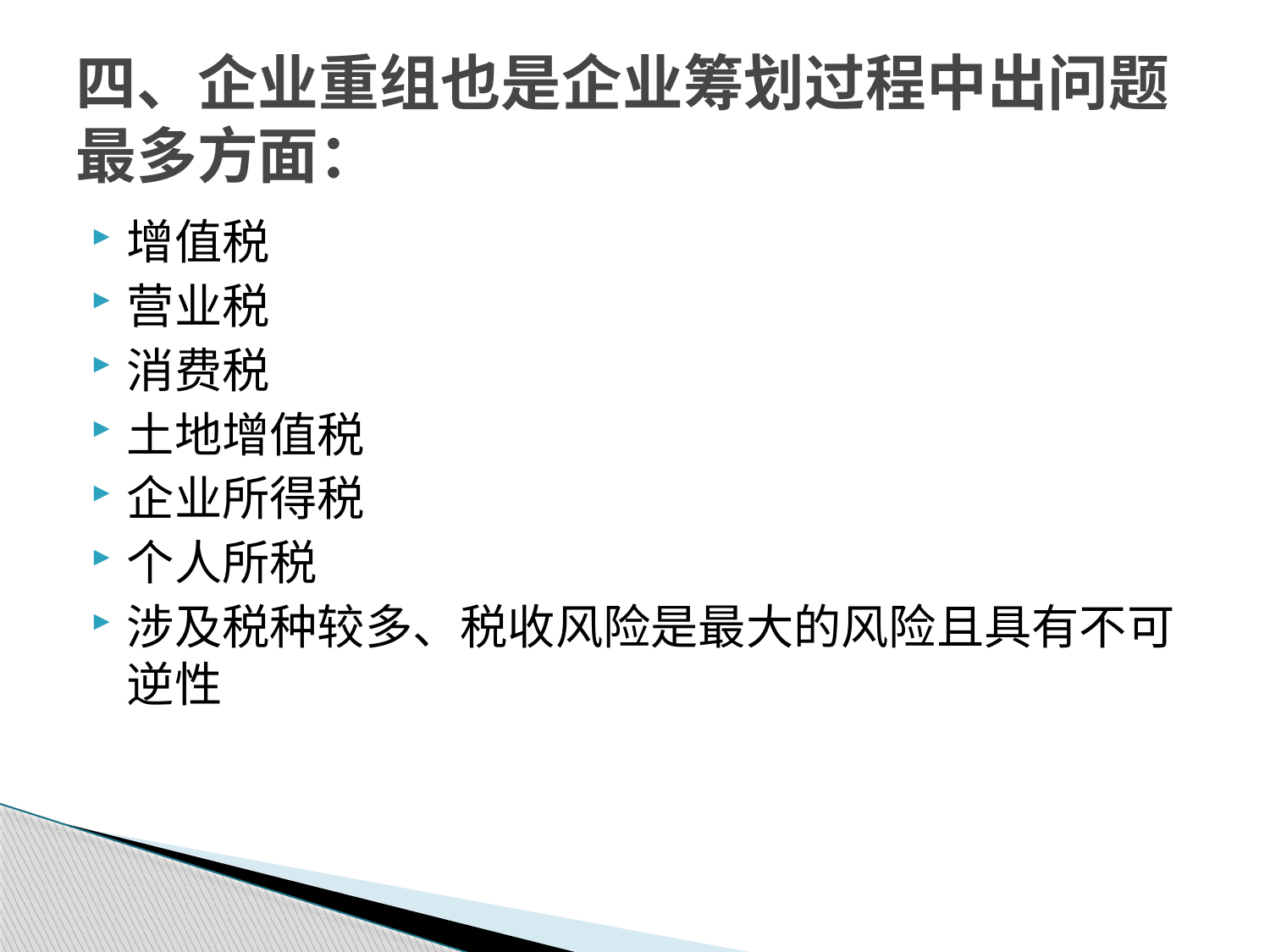

# 四、企业重组也是企业筹划过程中出问题最多方面：
增值税
营业税
消费税
土地增值税
企业所得税
个人所税
涉及税种较多、税收风险是最大的风险且具有不可逆性